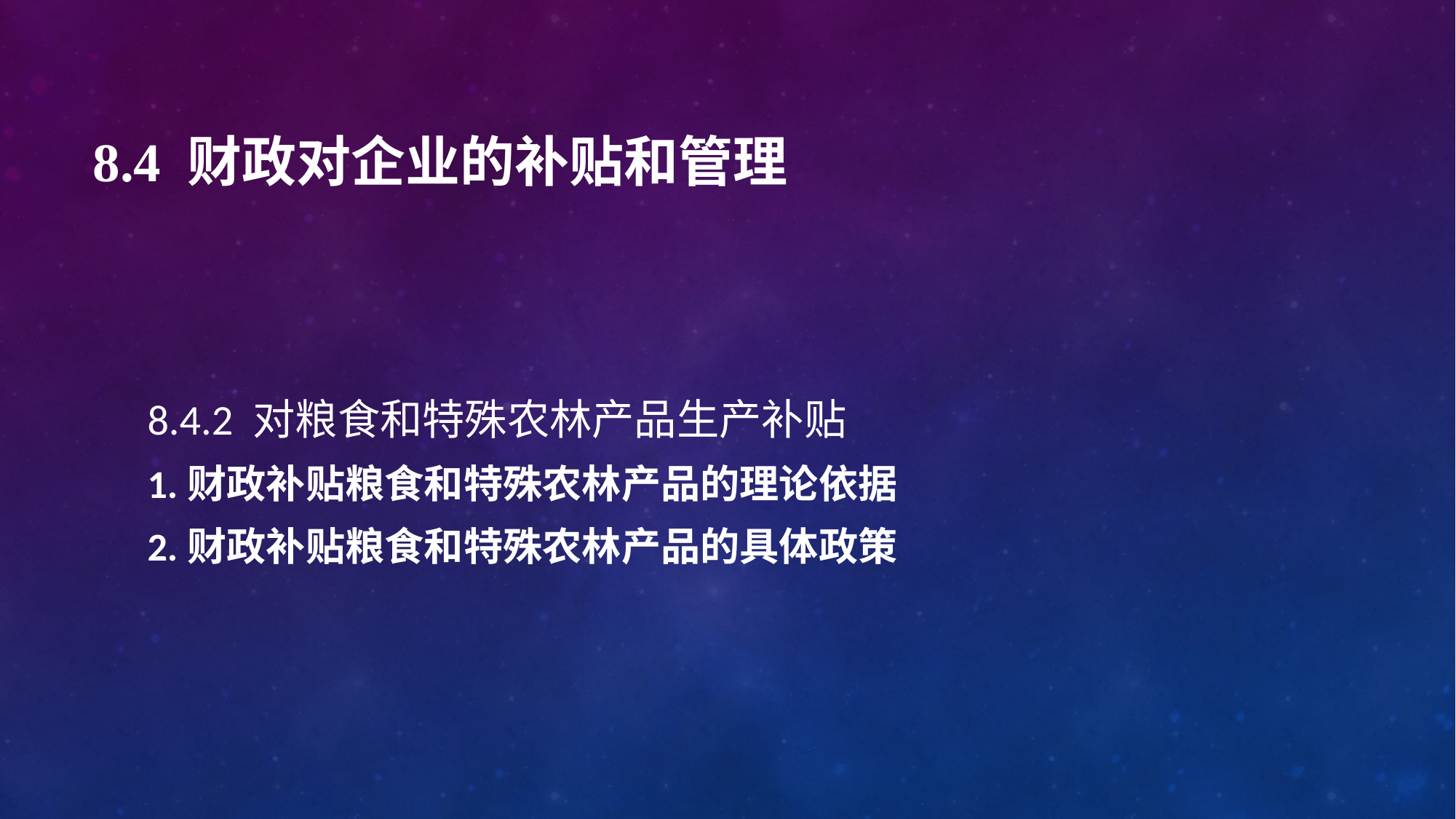

# 8.4 财政对企业的补贴和管理
8.4.2 对粮食和特殊农林产品生产补贴
1.财政补贴粮食和特殊农林产品的理论依据
2.财政补贴粮食和特殊农林产品的具体政策